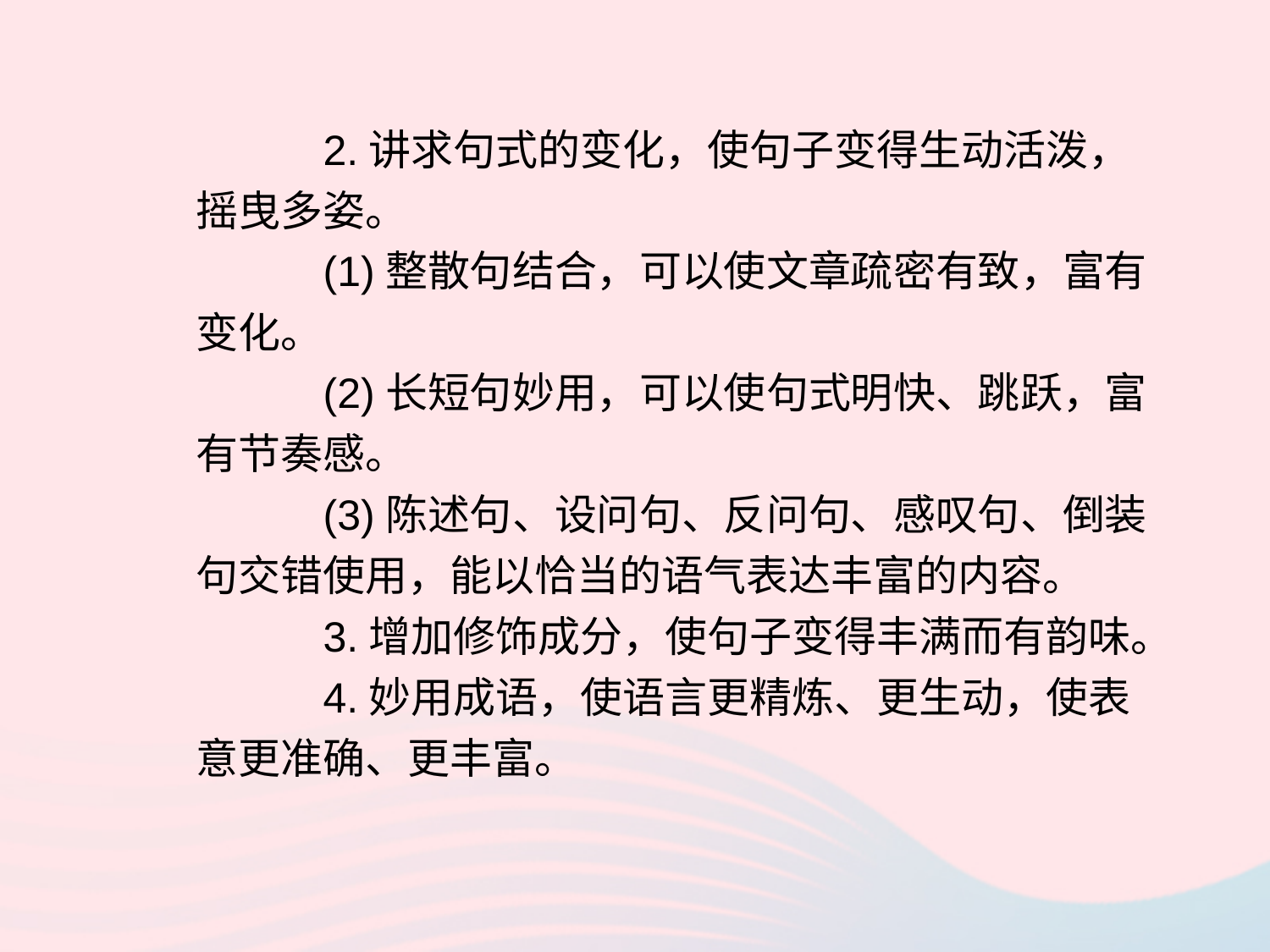

2.讲求句式的变化，使句子变得生动活泼，摇曳多姿。
	(1)整散句结合，可以使文章疏密有致，富有变化。
	(2)长短句妙用，可以使句式明快、跳跃，富有节奏感。
	(3)陈述句、设问句、反问句、感叹句、倒装句交错使用，能以恰当的语气表达丰富的内容。
	3.增加修饰成分，使句子变得丰满而有韵味。
	4.妙用成语，使语言更精炼、更生动，使表意更准确、更丰富。